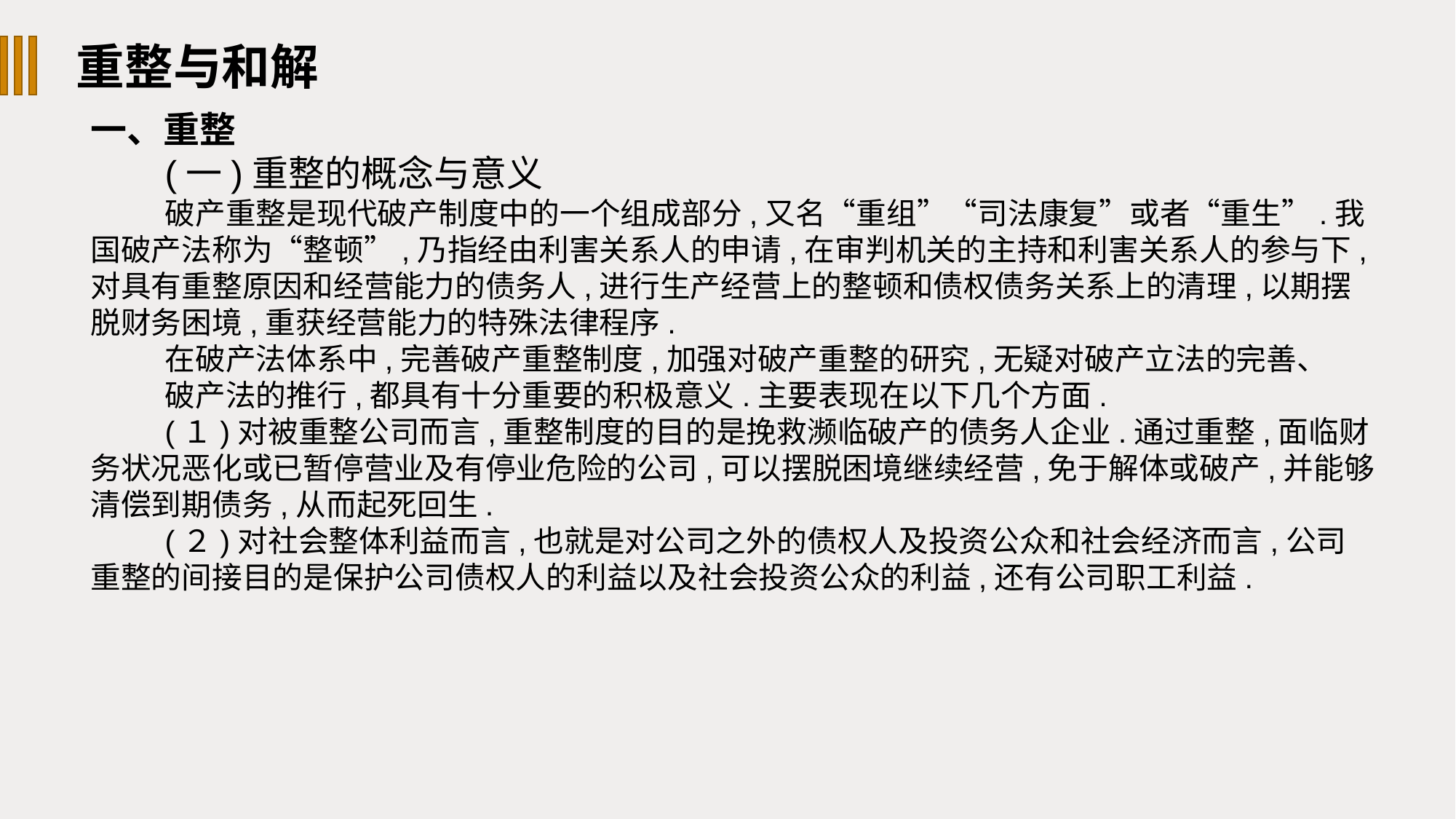

重整与和解

一、重整
(一)重整的概念与意义
破产重整是现代破产制度中的一个组成部分,又名“重组”“司法康复”或者“重生”.我国破产法称为“整顿”,乃指经由利害关系人的申请,在审判机关的主持和利害关系人的参与下,对具有重整原因和经营能力的债务人,进行生产经营上的整顿和债权债务关系上的清理,以期摆脱财务困境,重获经营能力的特殊法律程序.
在破产法体系中,完善破产重整制度,加强对破产重整的研究,无疑对破产立法的完善、
破产法的推行,都具有十分重要的积极意义.主要表现在以下几个方面.
(１)对被重整公司而言,重整制度的目的是挽救濒临破产的债务人企业.通过重整,面临财务状况恶化或已暂停营业及有停业危险的公司,可以摆脱困境继续经营,免于解体或破产,并能够清偿到期债务,从而起死回生.
(２)对社会整体利益而言,也就是对公司之外的债权人及投资公众和社会经济而言,公司重整的间接目的是保护公司债权人的利益以及社会投资公众的利益,还有公司职工利益.